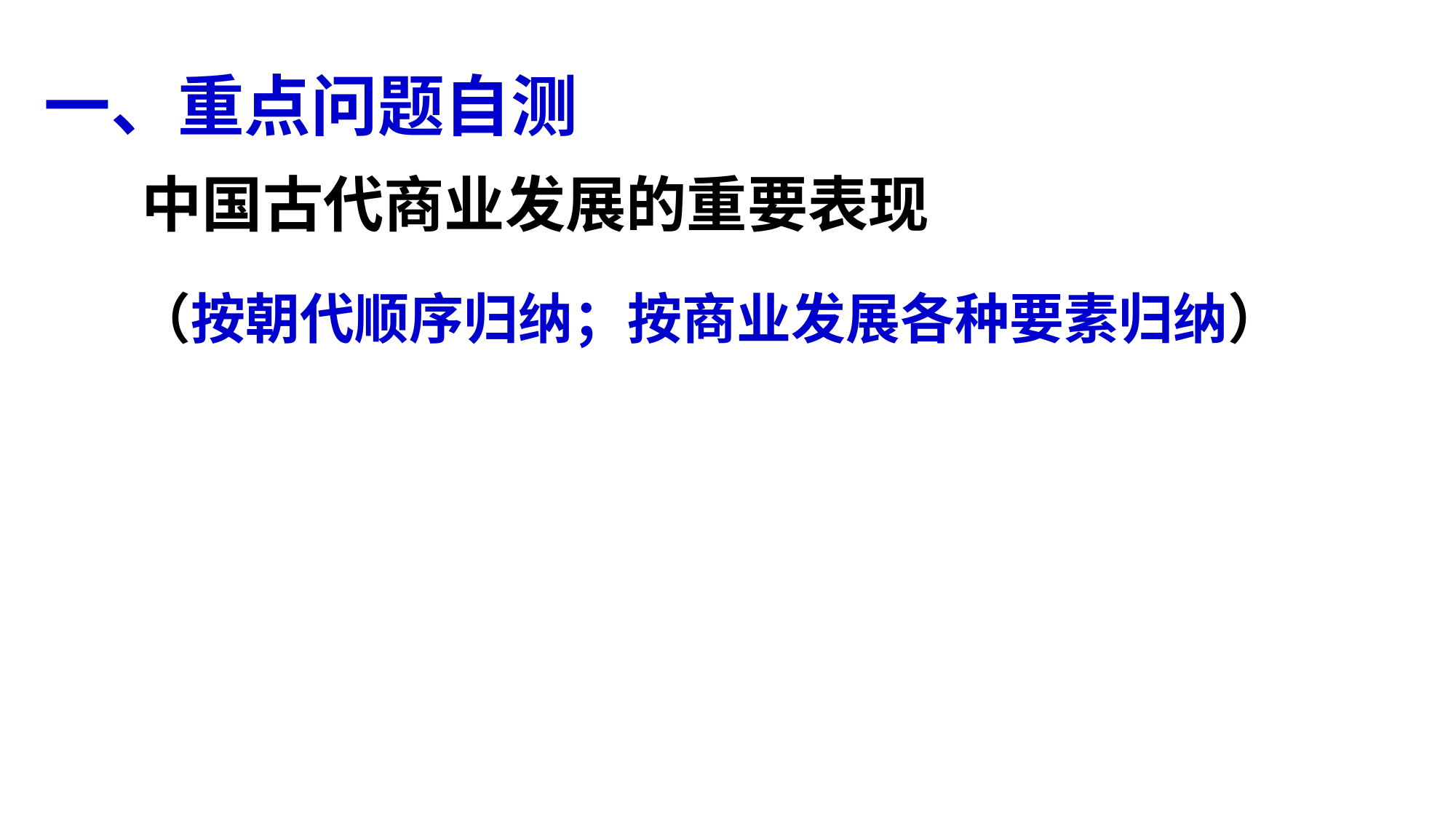

一、重点问题自测
      中国古代商业发展的重要表现
（按朝代顺序归纳；按商业发展各种要素归纳）